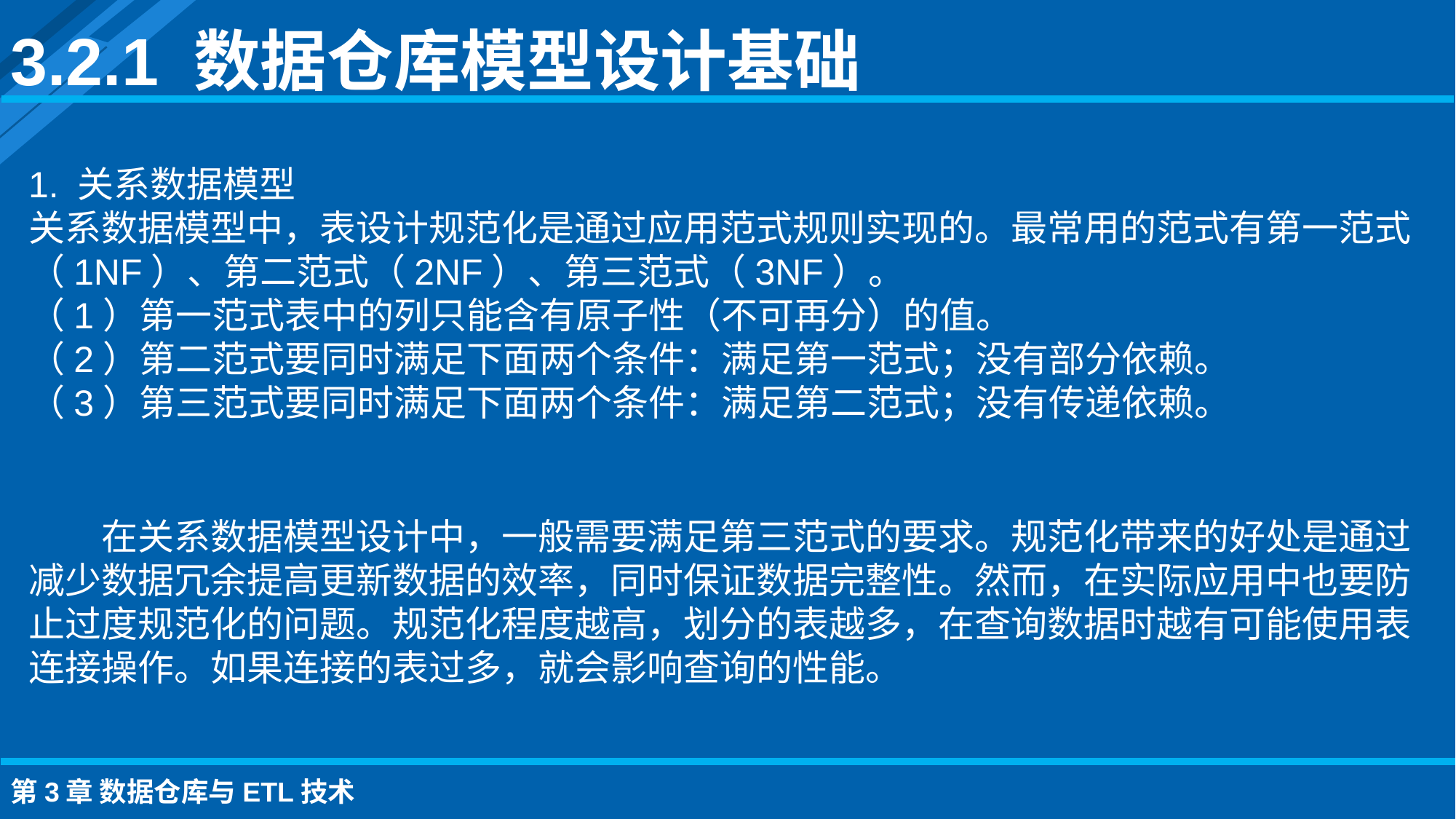

3.2.1 数据仓库模型设计基础

1. 关系数据模型
关系数据模型中，表设计规范化是通过应用范式规则实现的。最常用的范式有第一范式（1NF）、第二范式（2NF）、第三范式（3NF）。
（1）第一范式表中的列只能含有原子性（不可再分）的值。
（2）第二范式要同时满足下面两个条件：满足第一范式；没有部分依赖。
（3）第三范式要同时满足下面两个条件：满足第二范式；没有传递依赖。

在关系数据模型设计中，一般需要满足第三范式的要求。规范化带来的好处是通过减少数据冗余提高更新数据的效率，同时保证数据完整性。然而，在实际应用中也要防止过度规范化的问题。规范化程度越高，划分的表越多，在查询数据时越有可能使用表连接操作。如果连接的表过多，就会影响查询的性能。

第3章 数据仓库与ETL技术